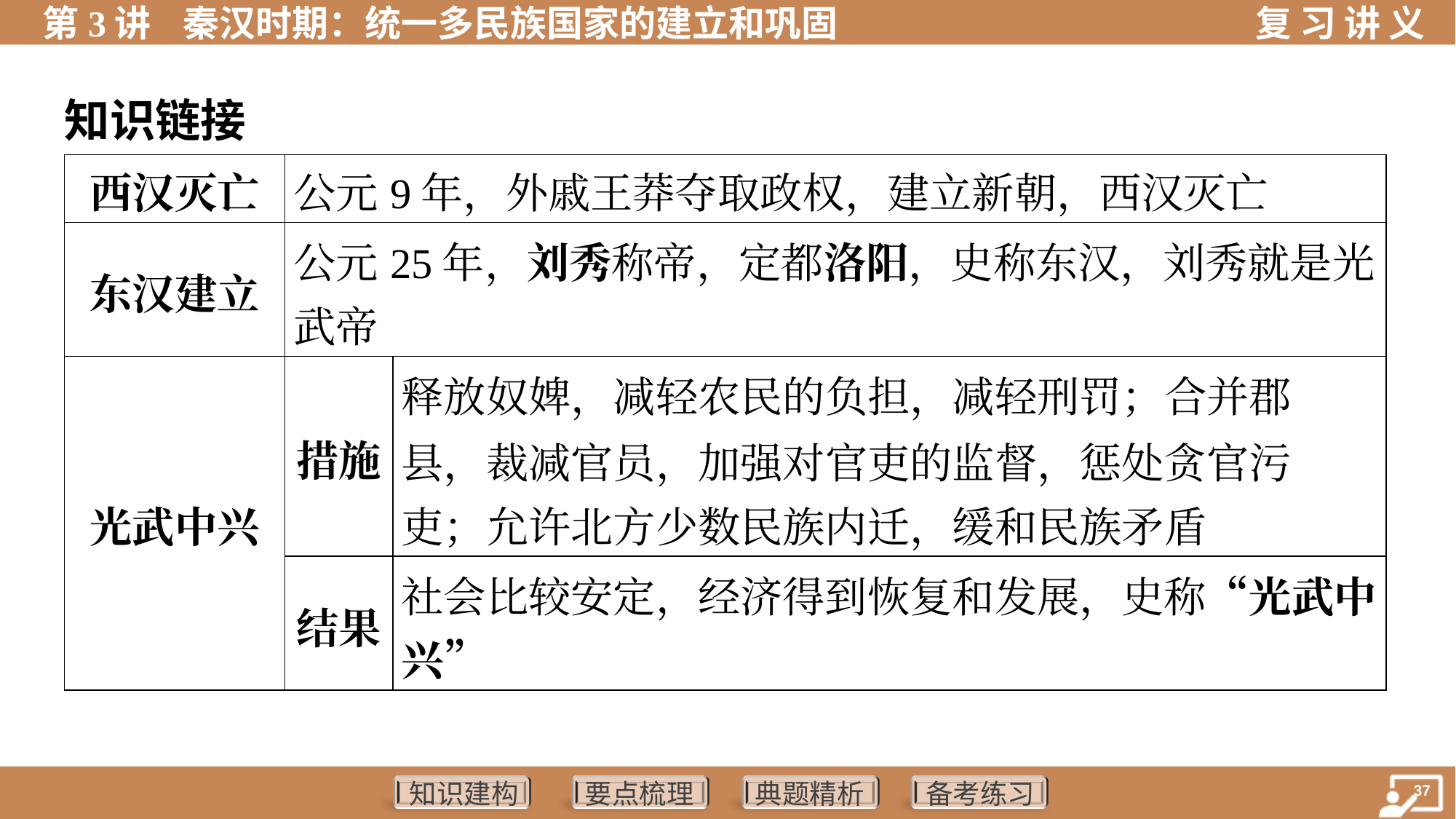

知识链接
| 西汉灭亡 | 公元9年，外戚王莽夺取政权，建立新朝，西汉灭亡 |  |
| --- | --- | --- |
| 东汉建立 | 公元25年，刘秀称帝，定都洛阳，史称东汉，刘秀就是光 武帝 |  |
| 光武中兴 | 措施 | 释放奴婢，减轻农民的负担，减轻刑罚；合并郡 县，裁减官员，加强对官吏的监督，惩处贪官污 吏；允许北方少数民族内迁，缓和民族矛盾 |
|  | 结果 | 社会比较安定，经济得到恢复和发展，史称“光武中 兴” |